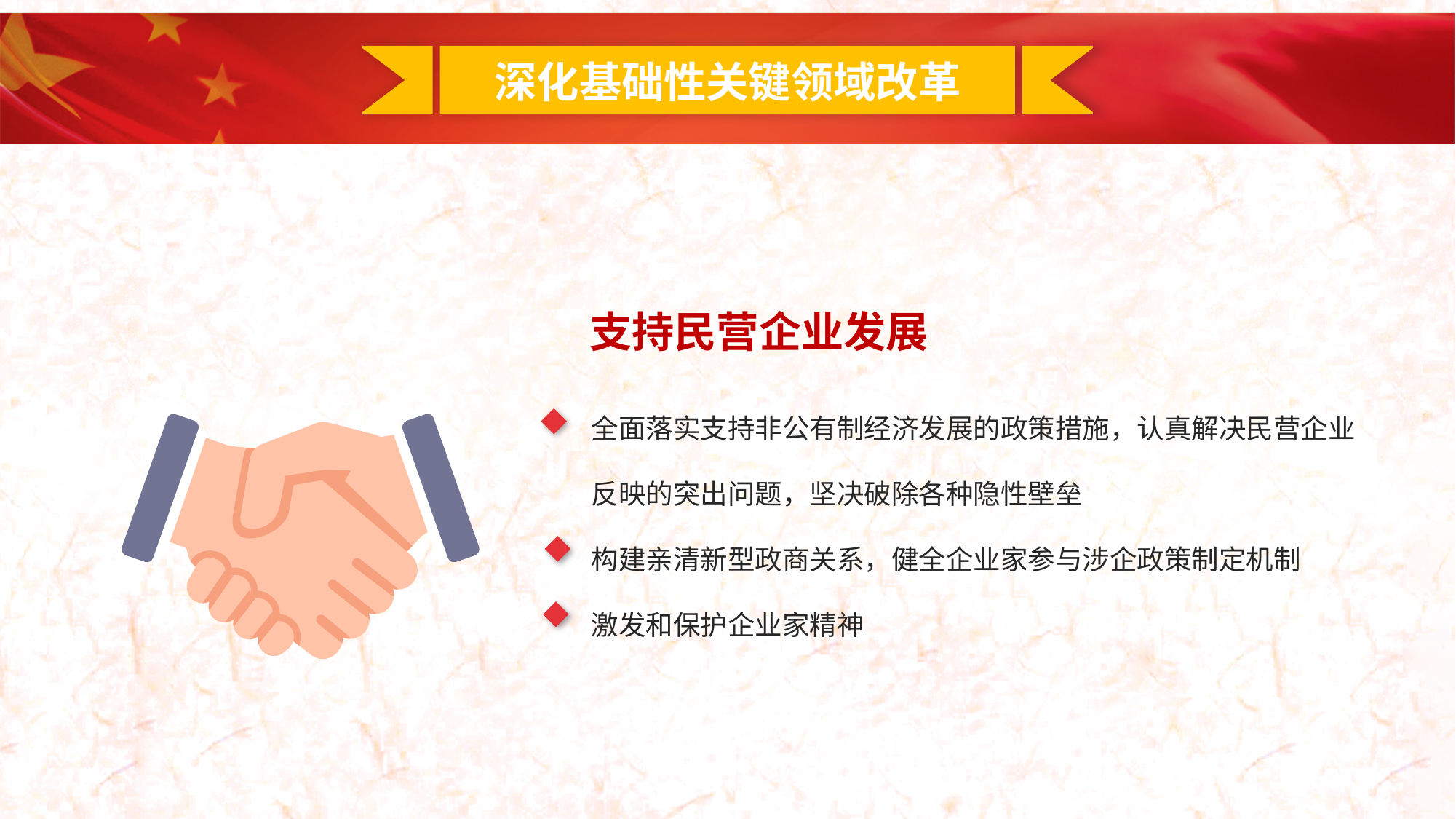

深化基础性关键领域改革
支持民营企业发展
全面落实支持非公有制经济发展的政策措施，认真解决民营企业反映的突出问题，坚决破除各种隐性壁垒
构建亲清新型政商关系，健全企业家参与涉企政策制定机制
激发和保护企业家精神